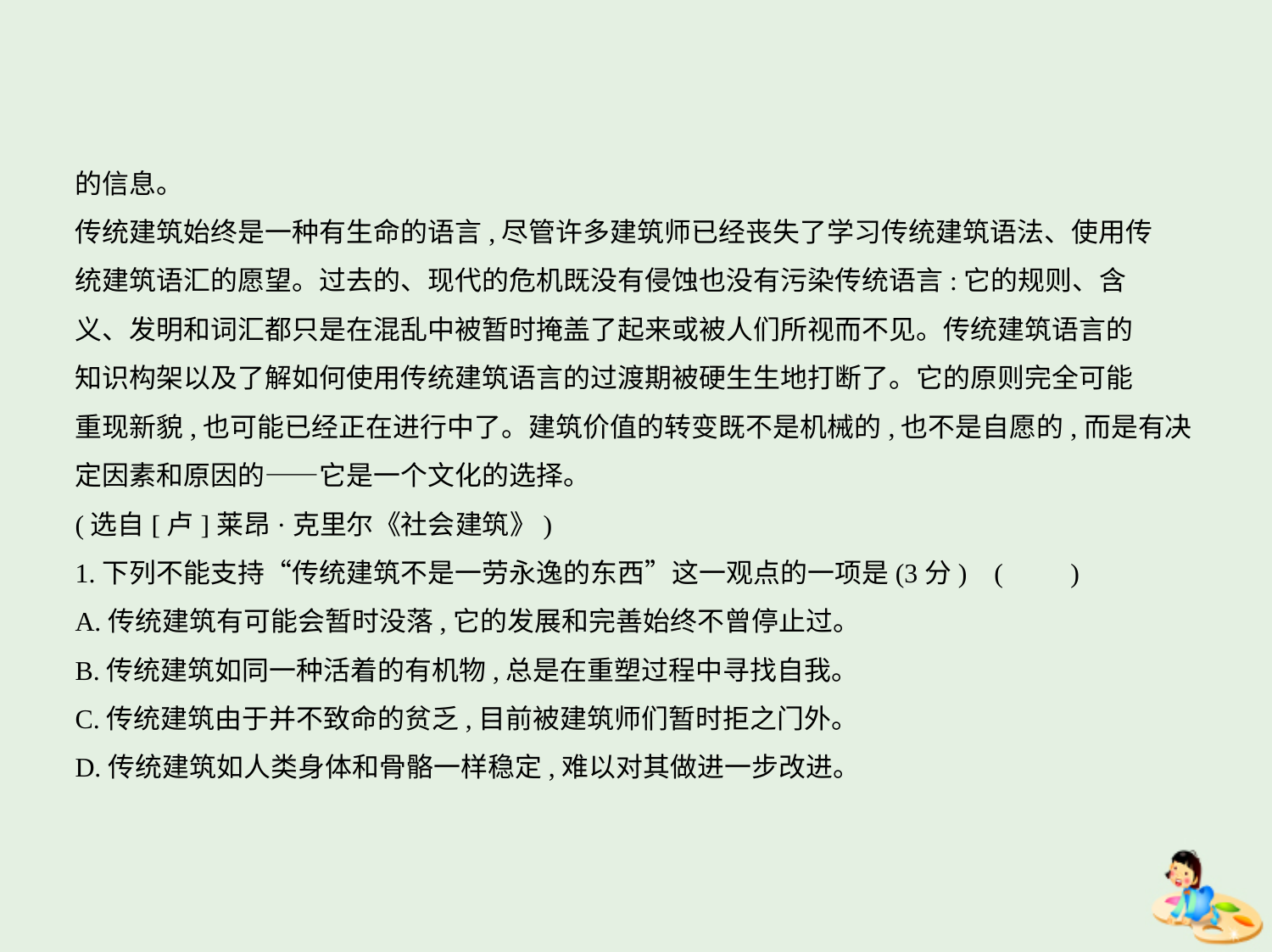

的信息。
传统建筑始终是一种有生命的语言,尽管许多建筑师已经丧失了学习传统建筑语法、使用传
统建筑语汇的愿望。过去的、现代的危机既没有侵蚀也没有污染传统语言:它的规则、含
义、发明和词汇都只是在混乱中被暂时掩盖了起来或被人们所视而不见。传统建筑语言的
知识构架以及了解如何使用传统建筑语言的过渡期被硬生生地打断了。它的原则完全可能
重现新貌,也可能已经正在进行中了。建筑价值的转变既不是机械的,也不是自愿的,而是有决
定因素和原因的——它是一个文化的选择。
(选自[卢]莱昂·克里尔《社会建筑》)
1.下列不能支持“传统建筑不是一劳永逸的东西”这一观点的一项是(3分) (　　)
A.传统建筑有可能会暂时没落,它的发展和完善始终不曾停止过。
B.传统建筑如同一种活着的有机物,总是在重塑过程中寻找自我。
C.传统建筑由于并不致命的贫乏,目前被建筑师们暂时拒之门外。
D.传统建筑如人类身体和骨骼一样稳定,难以对其做进一步改进。